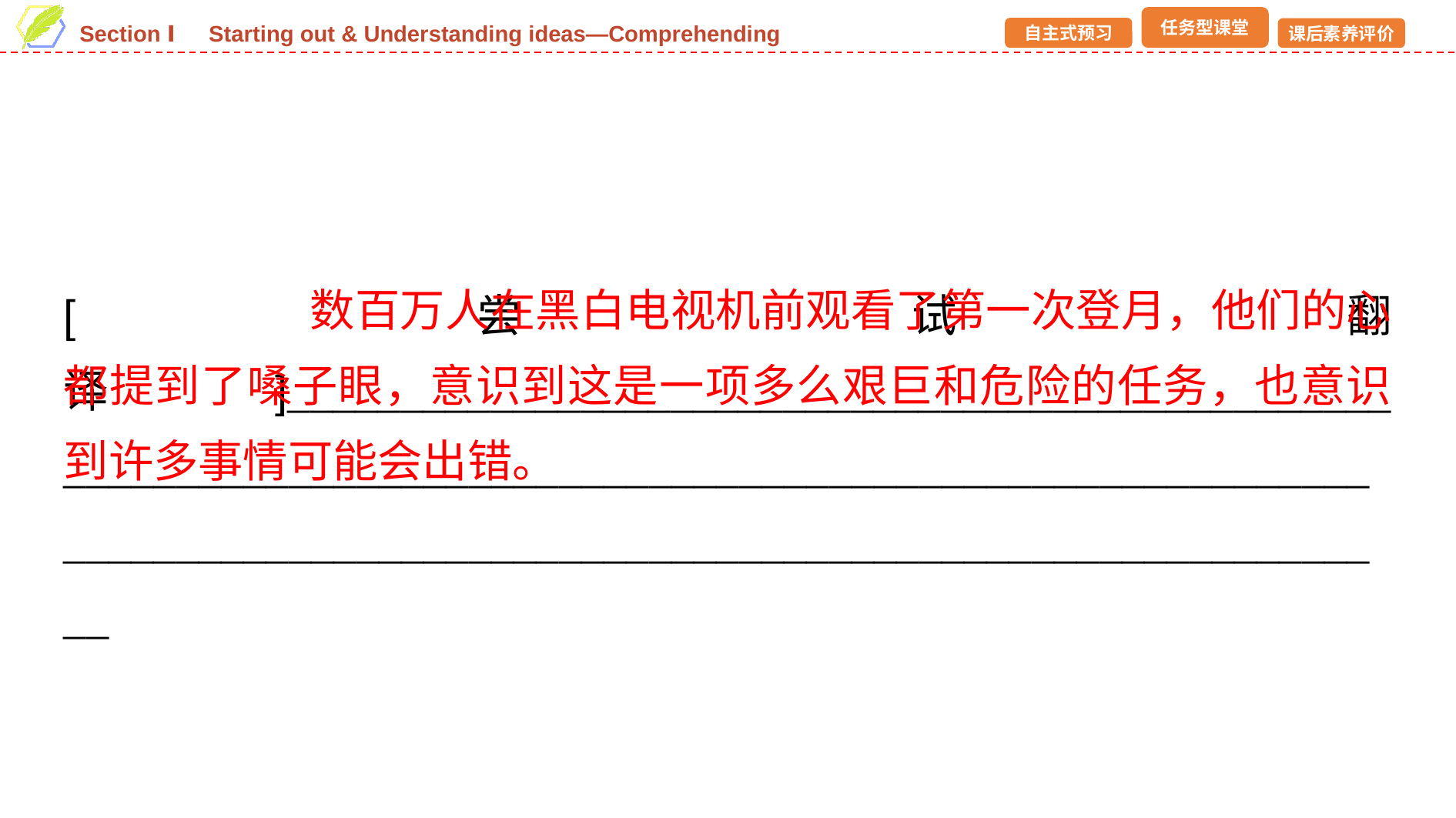

数百万人在黑白电视机前观看了第一次登月，他们的心都提到了嗓子眼，意识到这是一项多么艰巨和危险的任务，也意识到许多事情可能会出错。
[尝试翻译]_________________________________________________ ______________________________________________________________________________________________________________________